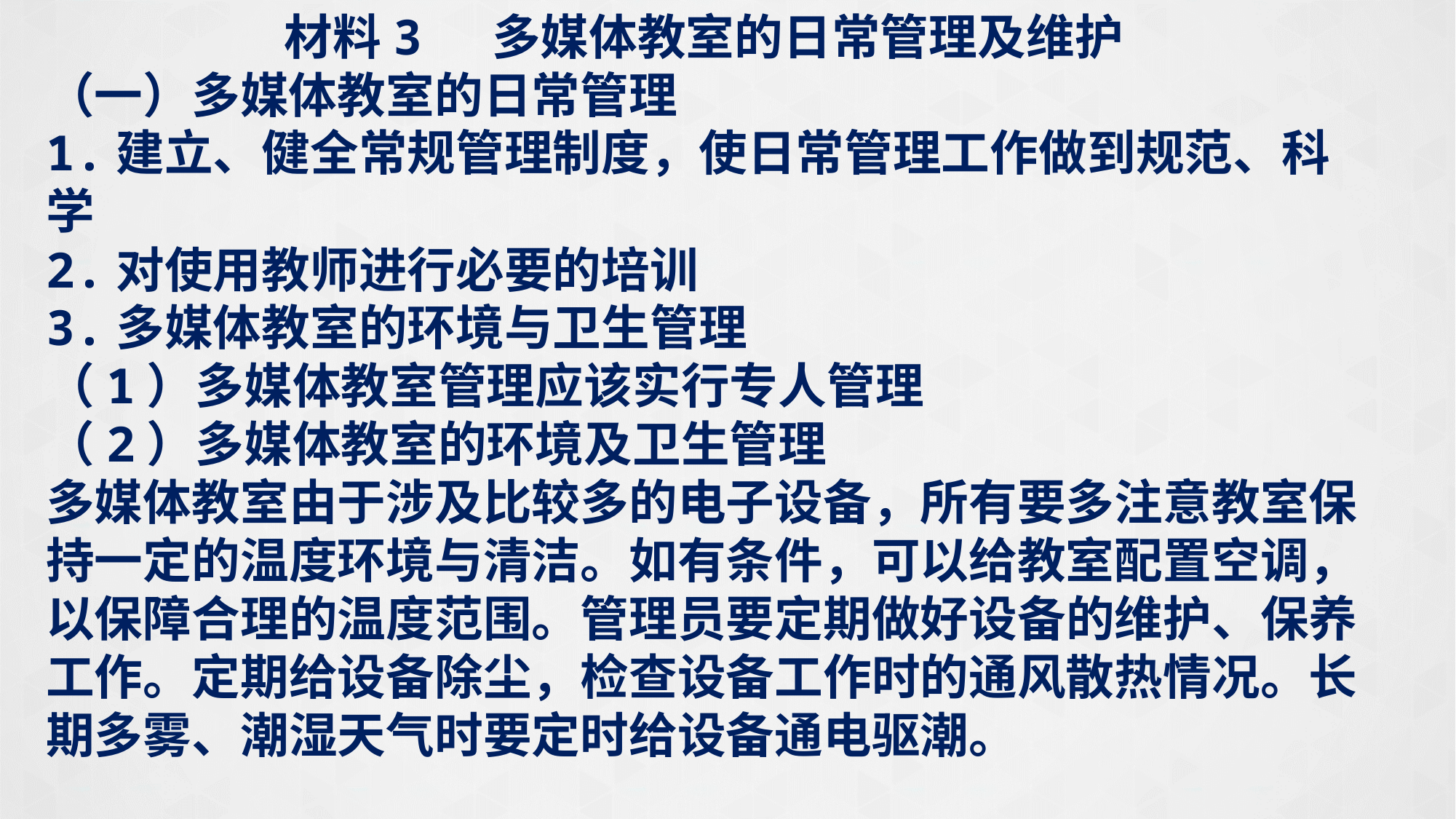

材料3  多媒体教室的日常管理及维护
（一）多媒体教室的日常管理
1.建立、健全常规管理制度，使日常管理工作做到规范、科学
2.对使用教师进行必要的培训
3.多媒体教室的环境与卫生管理
（1）多媒体教室管理应该实行专人管理
（2）多媒体教室的环境及卫生管理
多媒体教室由于涉及比较多的电子设备，所有要多注意教室保持一定的温度环境与清洁。如有条件，可以给教室配置空调，以保障合理的温度范围。管理员要定期做好设备的维护、保养工作。定期给设备除尘，检查设备工作时的通风散热情况。长期多雾、潮湿天气时要定时给设备通电驱潮。